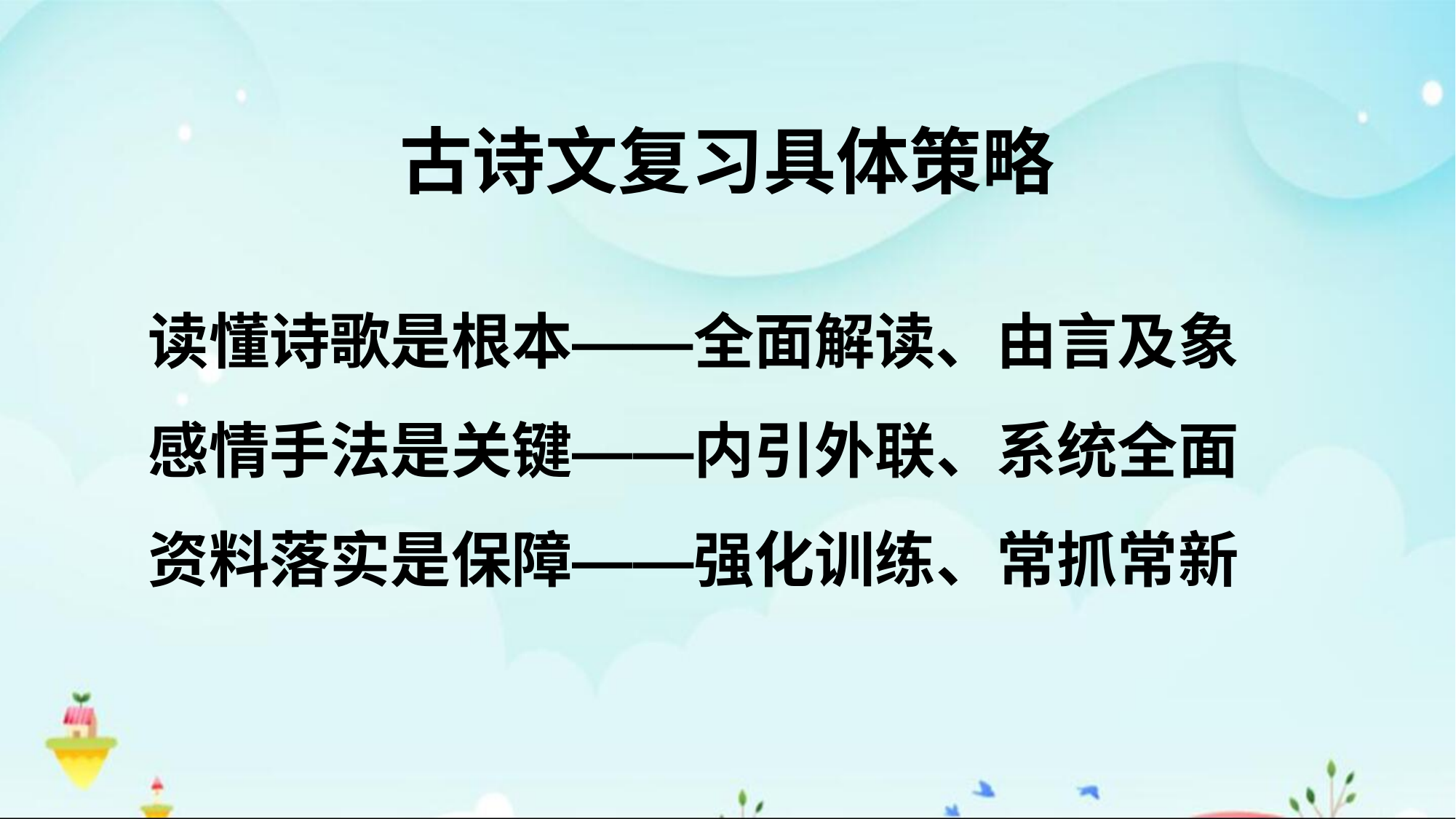

古诗文复习具体策略

读懂诗歌是根本——全面解读、由言及象
感情手法是关键——内引外联、系统全面
资料落实是保障——强化训练、常抓常新